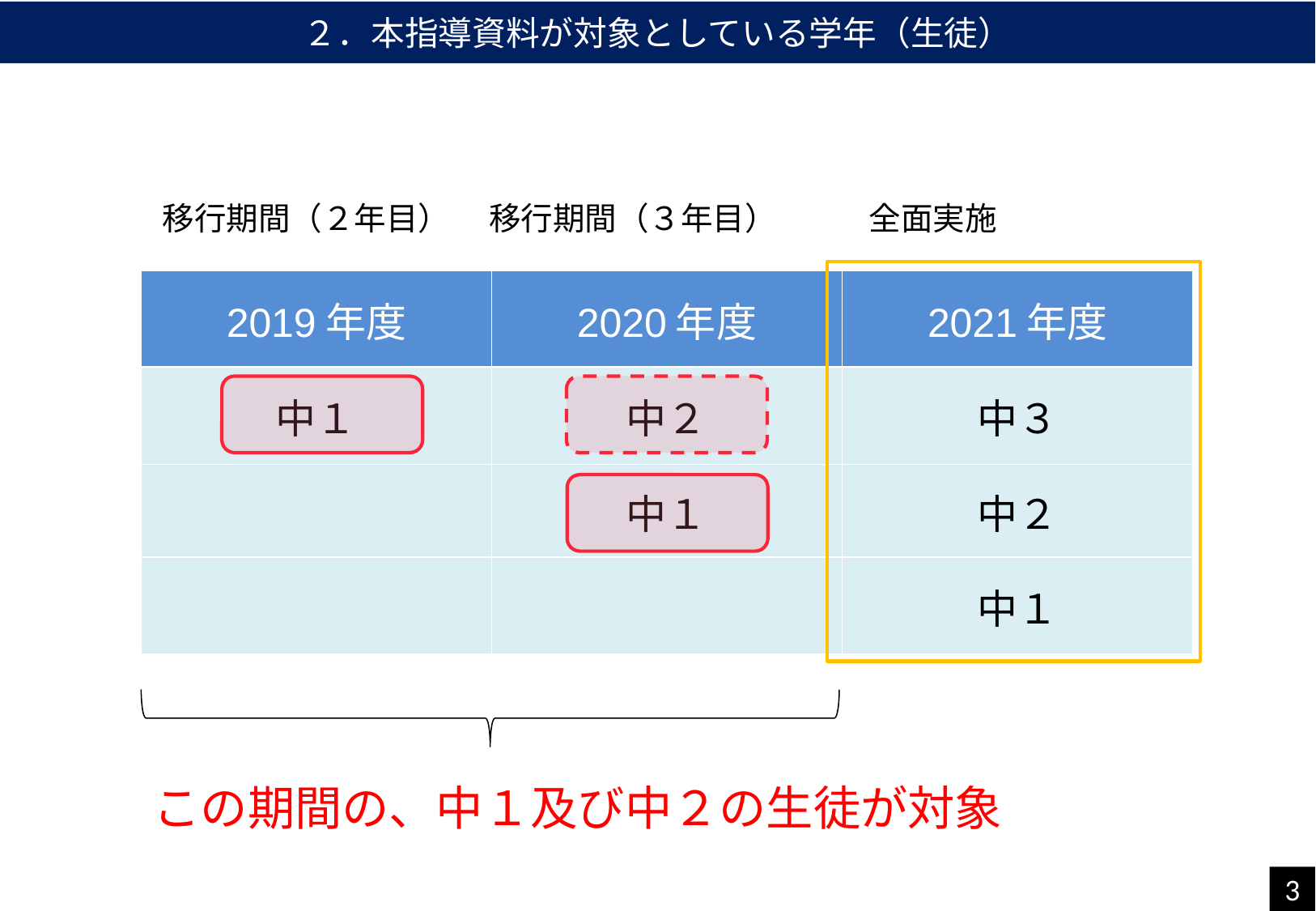

２．本指導資料が対象としている学年（生徒）
移行期間（２年目）　 移行期間（３年目） 　　   全面実施

| 2019年度 | 2020年度 | 2021年度 |
| --- | --- | --- |
| 中１ | 中２ | 中３ |
|  | 中１ | 中２ |
|  |  | 中１ |

　この期間の、中１及び中２の生徒が対象

3